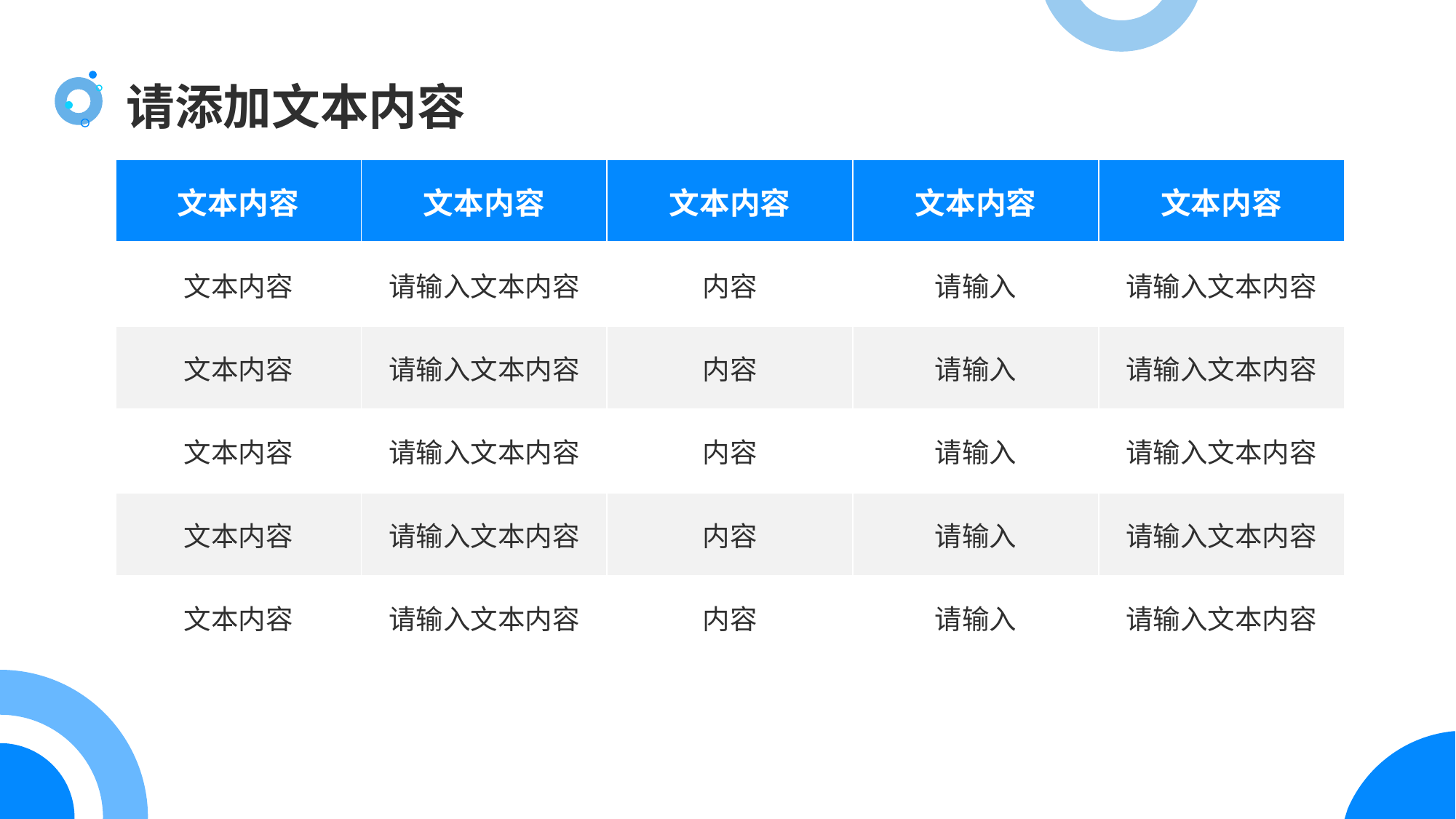

请添加文本内容
| 文本内容 | 文本内容 | 文本内容 | 文本内容 | 文本内容 |
| --- | --- | --- | --- | --- |
| 文本内容 | 请输入文本内容 | 内容 | 请输入 | 请输入文本内容 |
| 文本内容 | 请输入文本内容 | 内容 | 请输入 | 请输入文本内容 |
| 文本内容 | 请输入文本内容 | 内容 | 请输入 | 请输入文本内容 |
| 文本内容 | 请输入文本内容 | 内容 | 请输入 | 请输入文本内容 |
| 文本内容 | 请输入文本内容 | 内容 | 请输入 | 请输入文本内容 |